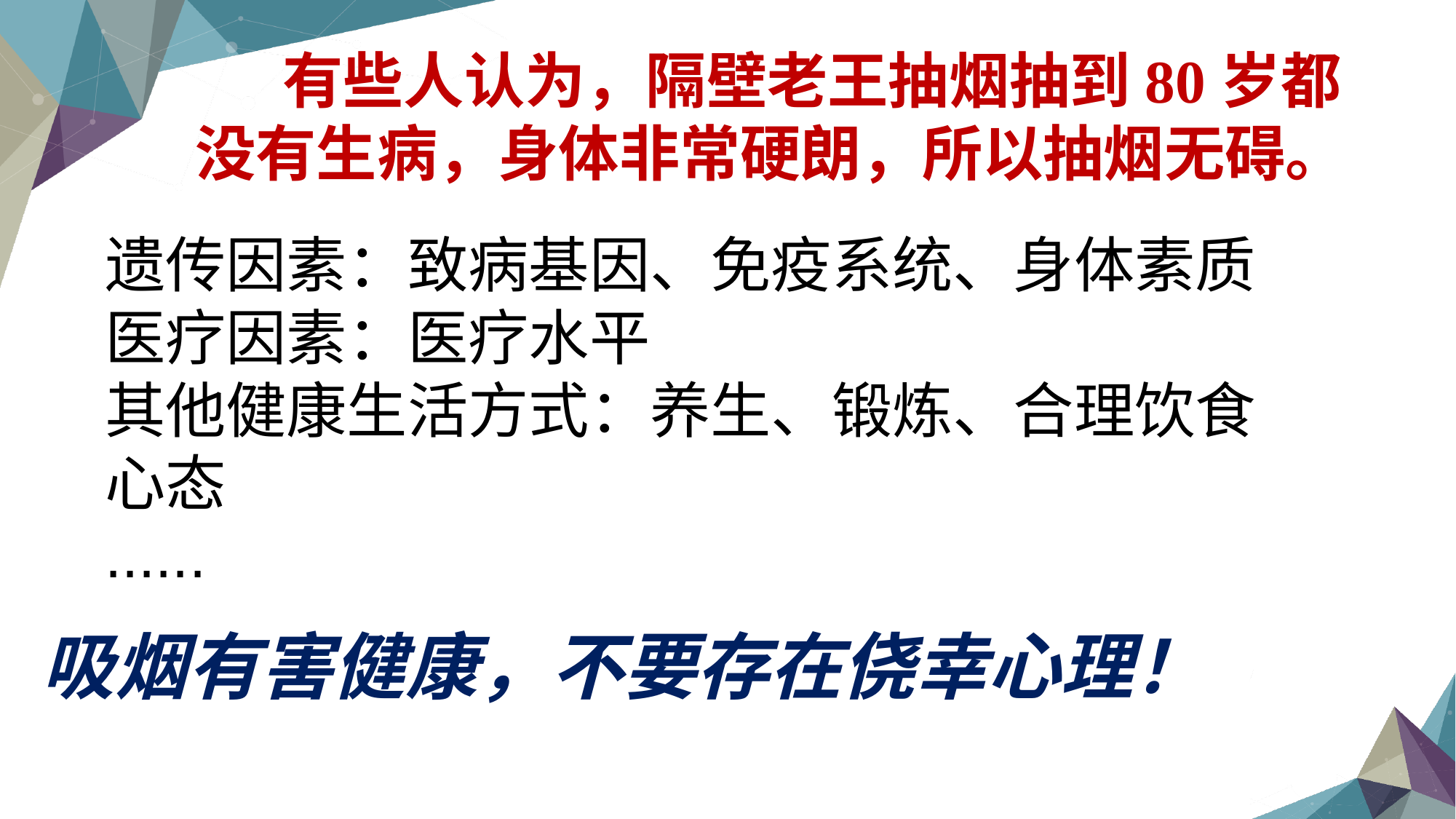

有些人认为，隔壁老王抽烟抽到80岁都没有生病，身体非常硬朗，所以抽烟无碍。
遗传因素：致病基因、免疫系统、身体素质
医疗因素：医疗水平
其他健康生活方式：养生、锻炼、合理饮食
心态
......
吸烟有害健康，不要存在侥幸心理！